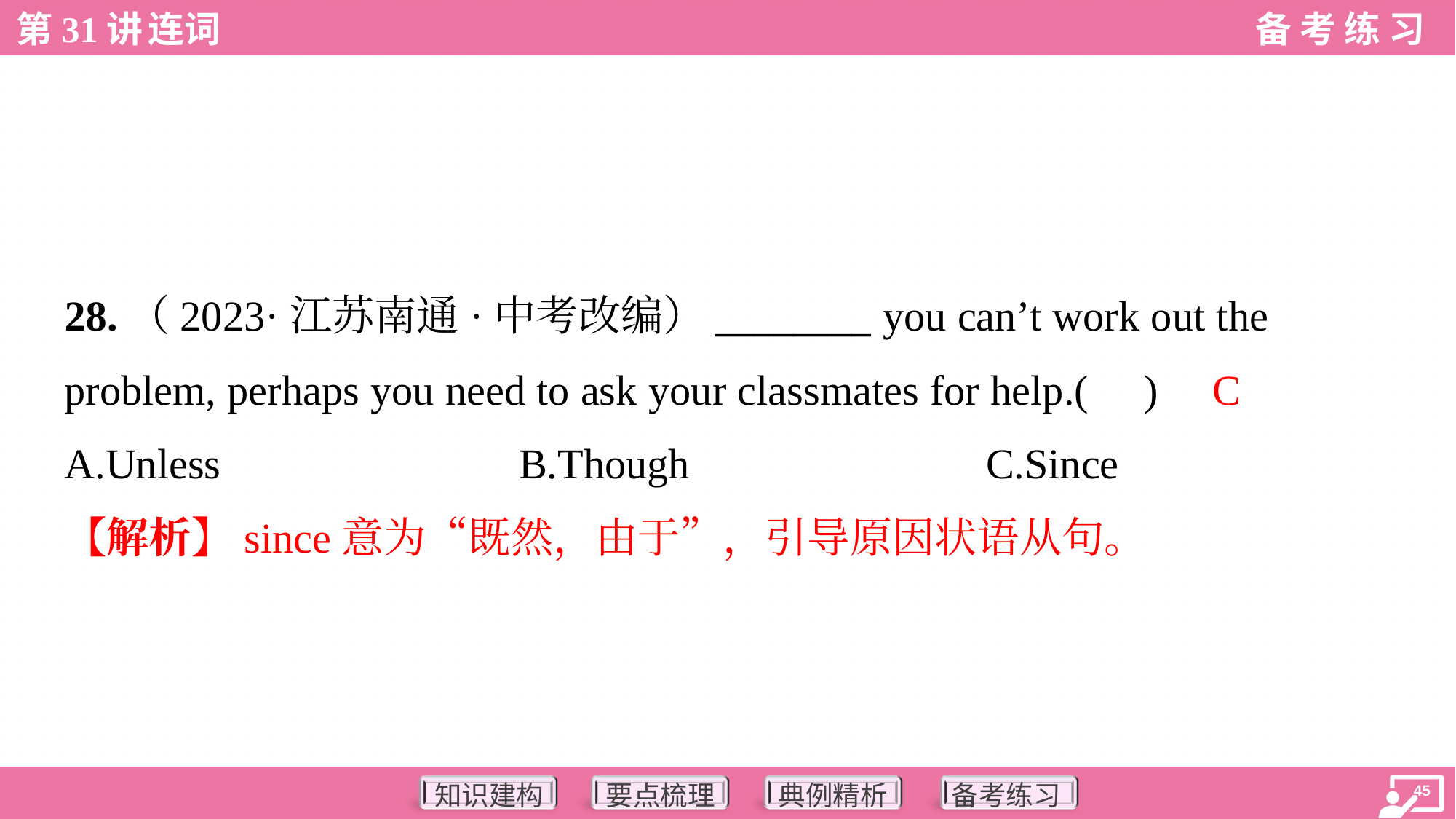

28.（2023·江苏南通·中考改编）________ you can’t work out the
problem, perhaps you need to ask your classmates for help.(     )
C
A.Unless	B.Though	C.Since
【解析】since意为“既然，由于”，引导原因状语从句。